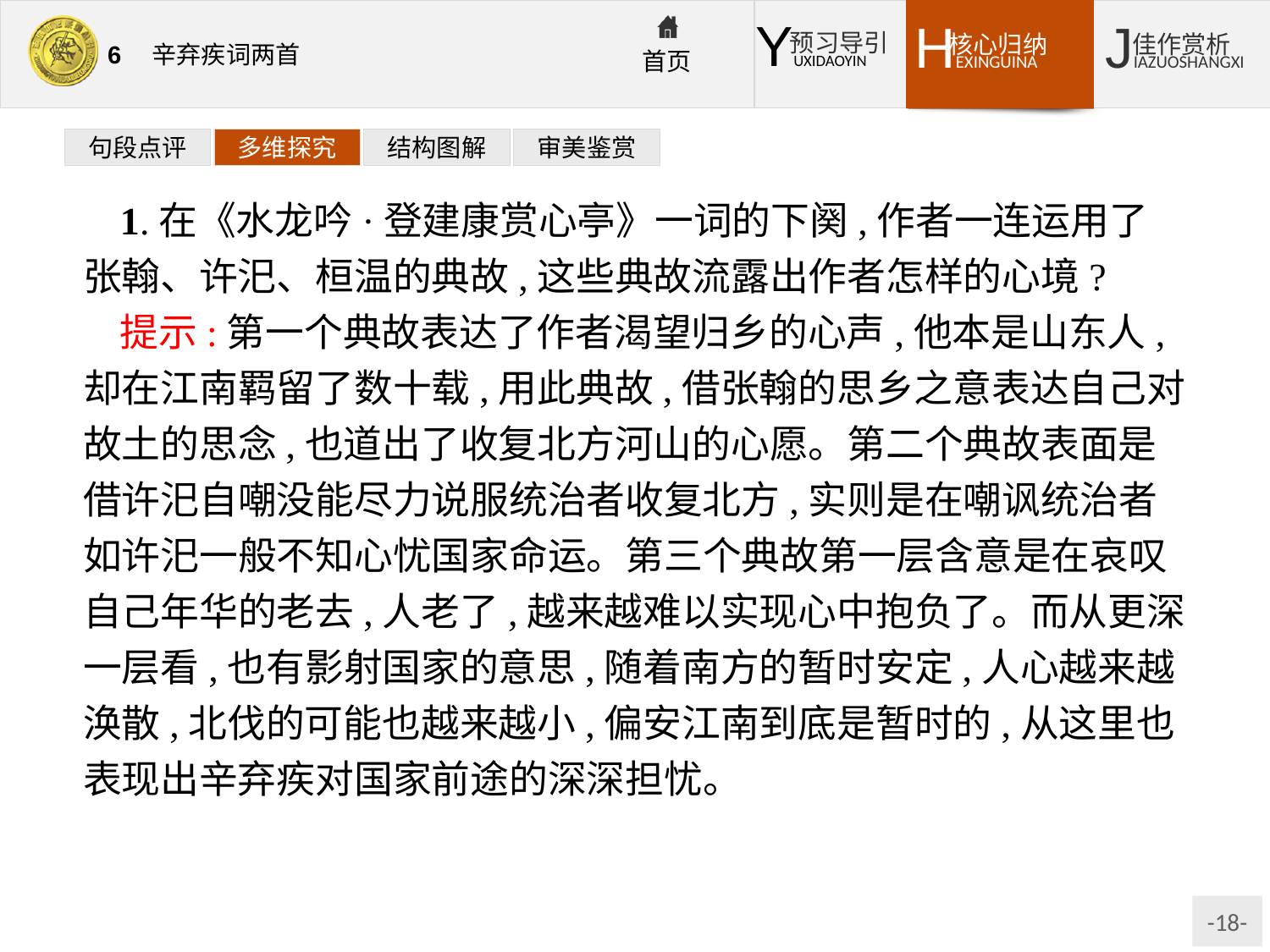

句段点评
多维探究
结构图解
审美鉴赏
1.在《水龙吟·登建康赏心亭》一词的下阕,作者一连运用了张翰、许汜、桓温的典故,这些典故流露出作者怎样的心境?
提示:第一个典故表达了作者渴望归乡的心声,他本是山东人,却在江南羁留了数十载,用此典故,借张翰的思乡之意表达自己对故土的思念,也道出了收复北方河山的心愿。第二个典故表面是借许汜自嘲没能尽力说服统治者收复北方,实则是在嘲讽统治者如许汜一般不知心忧国家命运。第三个典故第一层含意是在哀叹自己年华的老去,人老了,越来越难以实现心中抱负了。而从更深一层看,也有影射国家的意思,随着南方的暂时安定,人心越来越涣散,北伐的可能也越来越小,偏安江南到底是暂时的,从这里也表现出辛弃疾对国家前途的深深担忧。